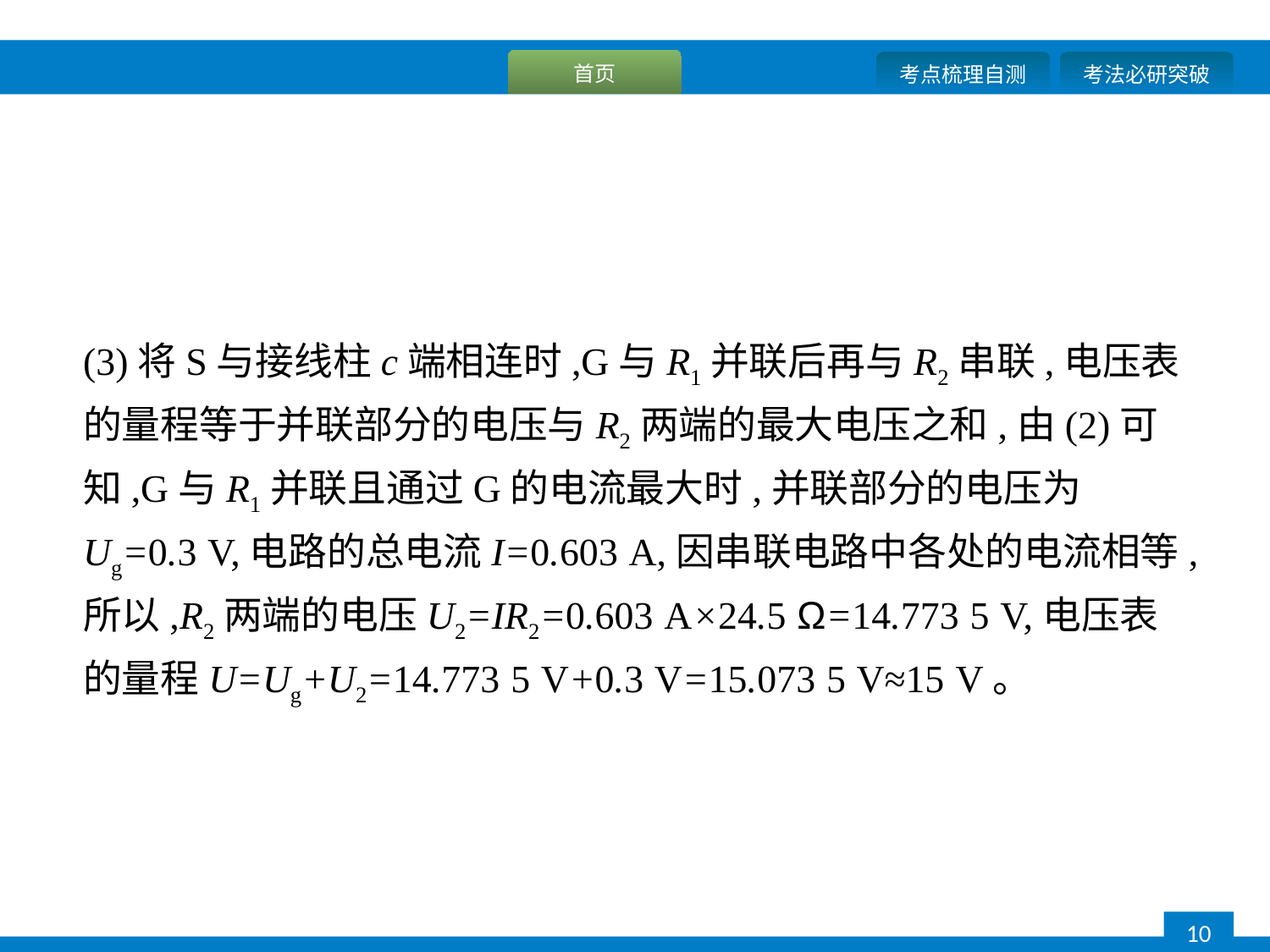

(3)将S与接线柱c端相连时,G与R1并联后再与R2串联,电压表的量程等于并联部分的电压与R2两端的最大电压之和,由(2)可知,G与R1并联且通过G的电流最大时,并联部分的电压为Ug=0.3 V,电路的总电流I=0.603 A,因串联电路中各处的电流相等,所以,R2两端的电压U2=IR2=0.603 A×24.5 Ω=14.773 5 V,电压表的量程U=Ug+U2=14.773 5 V+0.3 V=15.073 5 V≈15 V。